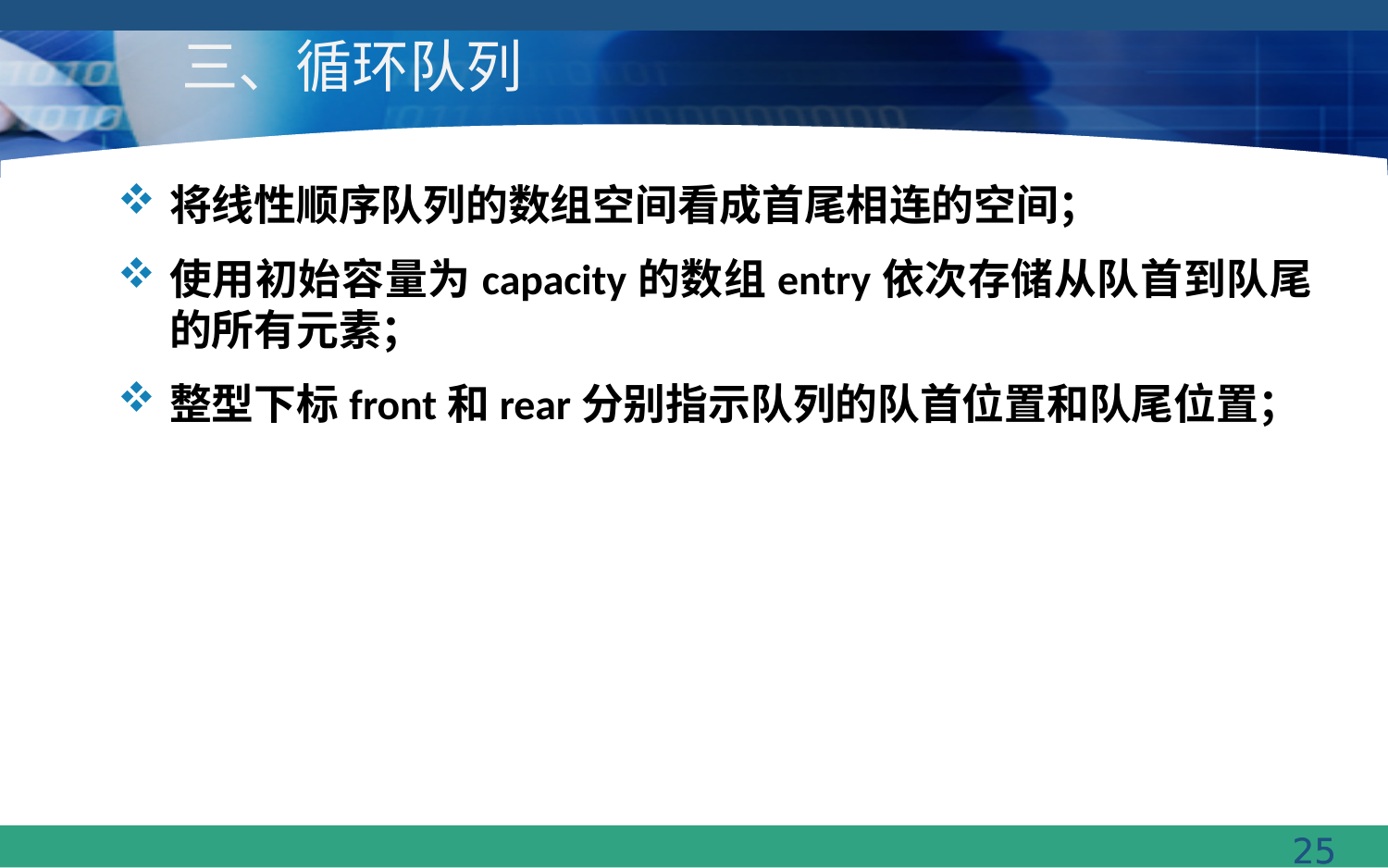

# 三、循环队列
将线性顺序队列的数组空间看成首尾相连的空间；
使用初始容量为capacity的数组entry依次存储从队首到队尾的所有元素；
整型下标front和rear分别指示队列的队首位置和队尾位置；